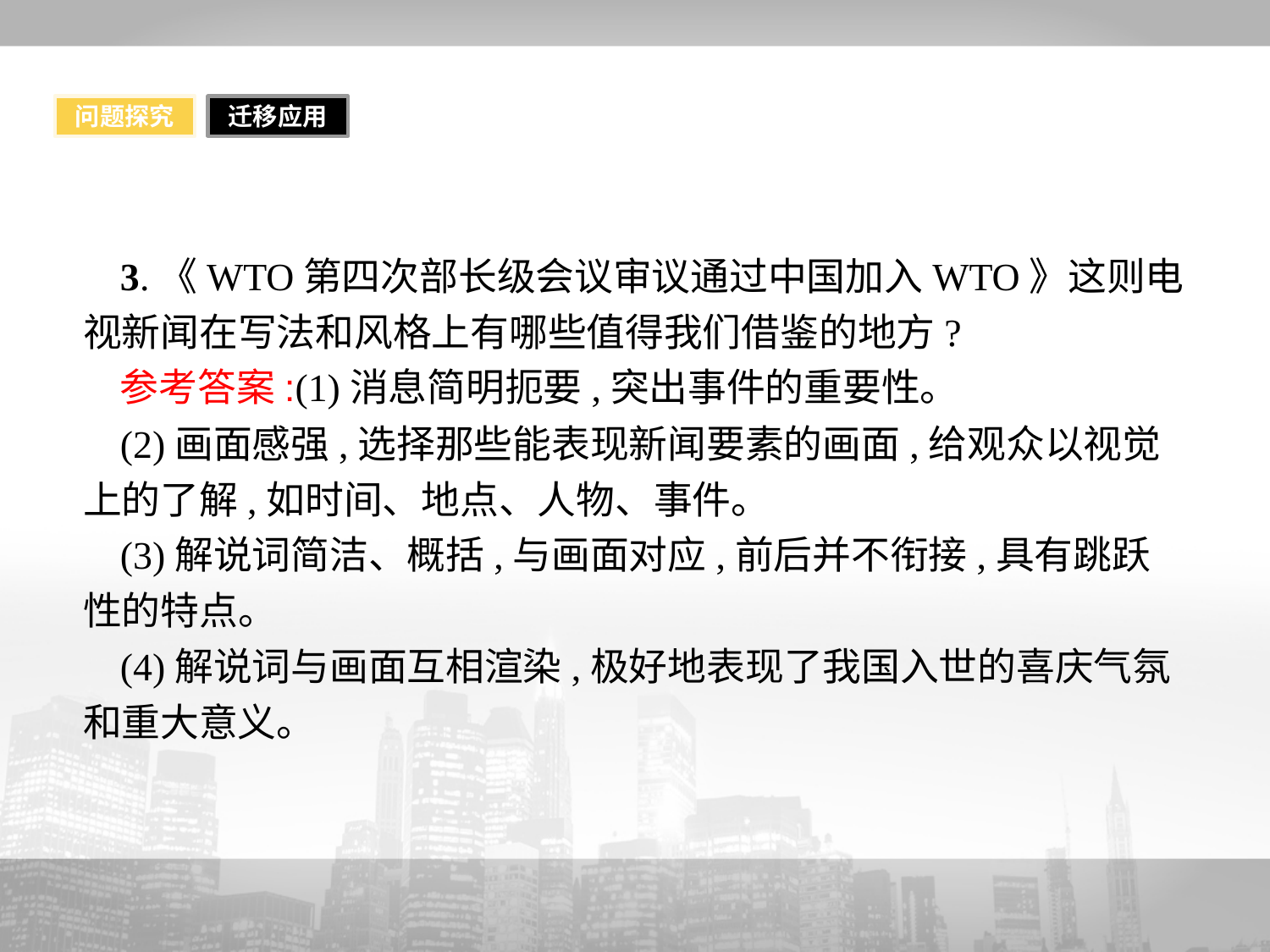

问题探究
迁移应用
3.《WTO第四次部长级会议审议通过中国加入WTO》这则电视新闻在写法和风格上有哪些值得我们借鉴的地方?
参考答案:(1)消息简明扼要,突出事件的重要性。
(2)画面感强,选择那些能表现新闻要素的画面,给观众以视觉上的了解,如时间、地点、人物、事件。
(3)解说词简洁、概括,与画面对应,前后并不衔接,具有跳跃性的特点。
(4)解说词与画面互相渲染,极好地表现了我国入世的喜庆气氛和重大意义。